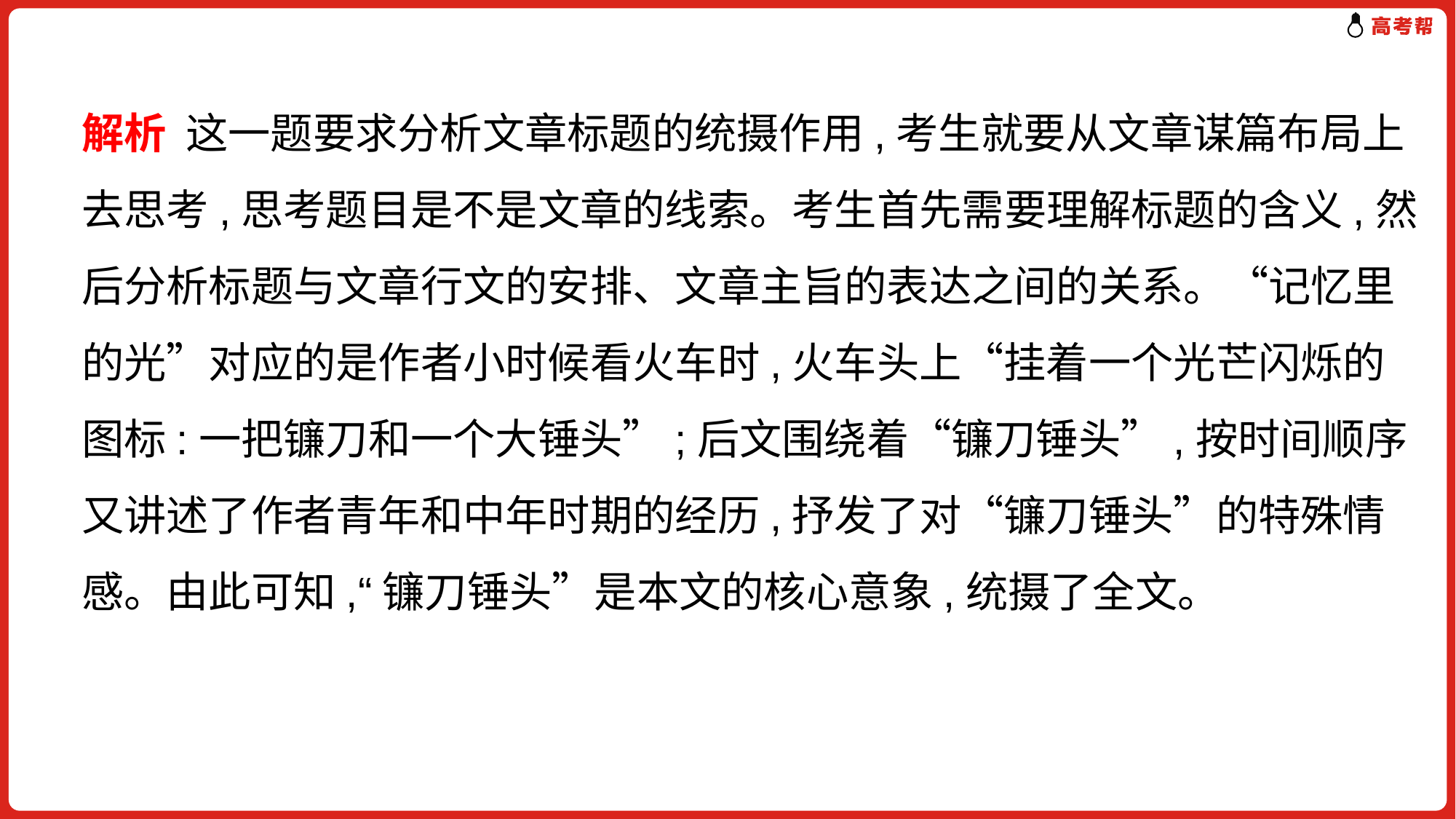

解析  这一题要求分析文章标题的统摄作用,考生就要从文章谋篇布局上去思考,思考题目是不是文章的线索。考生首先需要理解标题的含义,然后分析标题与文章行文的安排、文章主旨的表达之间的关系。“记忆里的光”对应的是作者小时候看火车时,火车头上“挂着一个光芒闪烁的图标:一把镰刀和一个大锤头”;后文围绕着“镰刀锤头”,按时间顺序又讲述了作者青年和中年时期的经历,抒发了对“镰刀锤头”的特殊情感。由此可知,“镰刀锤头”是本文的核心意象,统摄了全文。